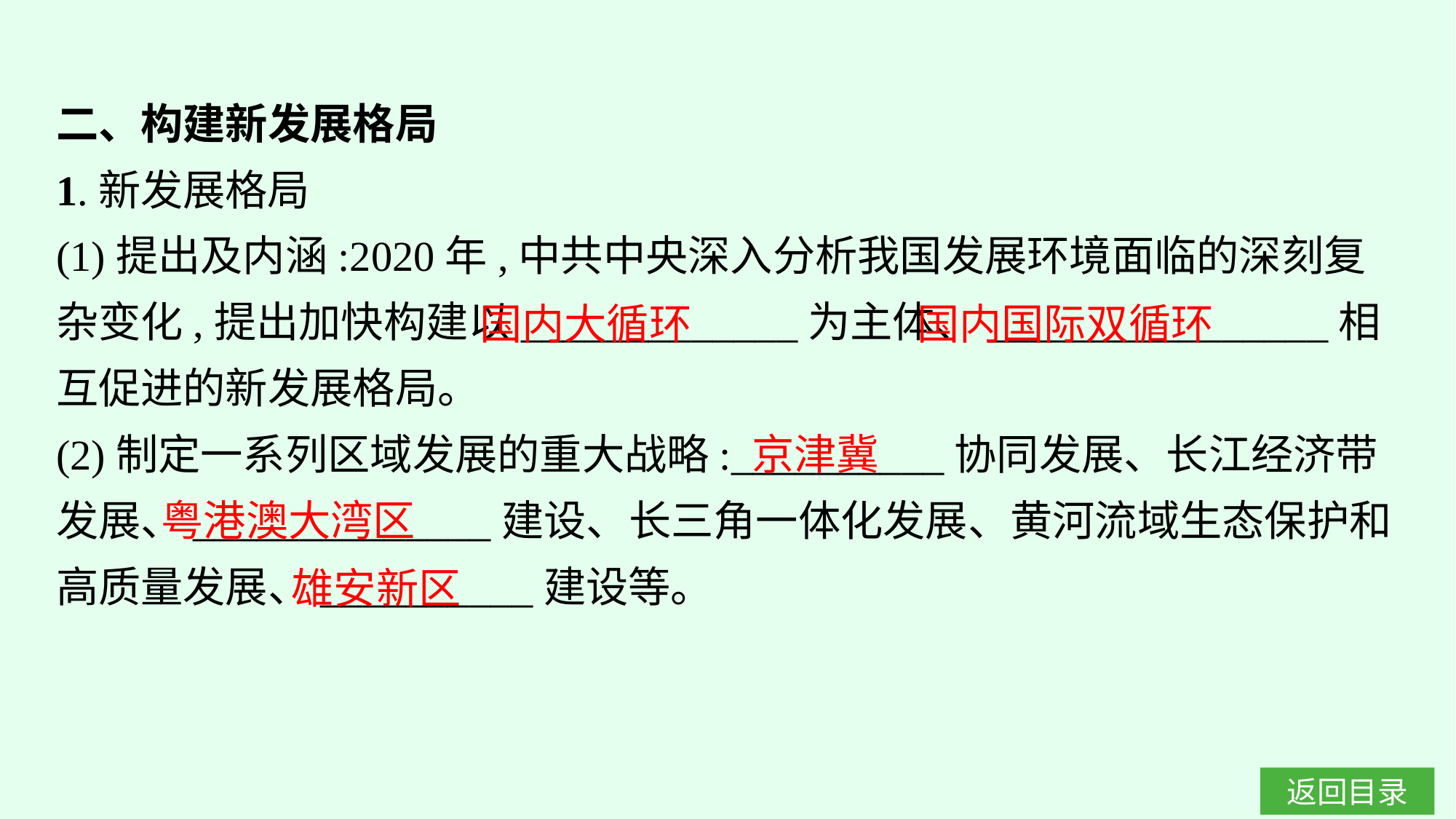

二、构建新发展格局
1.新发展格局
(1)提出及内涵:2020年,中共中央深入分析我国发展环境面临的深刻复杂变化,提出加快构建以_____________为主体、________________相互促进的新发展格局。
(2)制定一系列区域发展的重大战略:__________协同发展、长江经济带发展、______________建设、长三角一体化发展、黄河流域生态保护和高质量发展、__________建设等。
国内大循环
国内国际双循环
京津冀
粤港澳大湾区
雄安新区